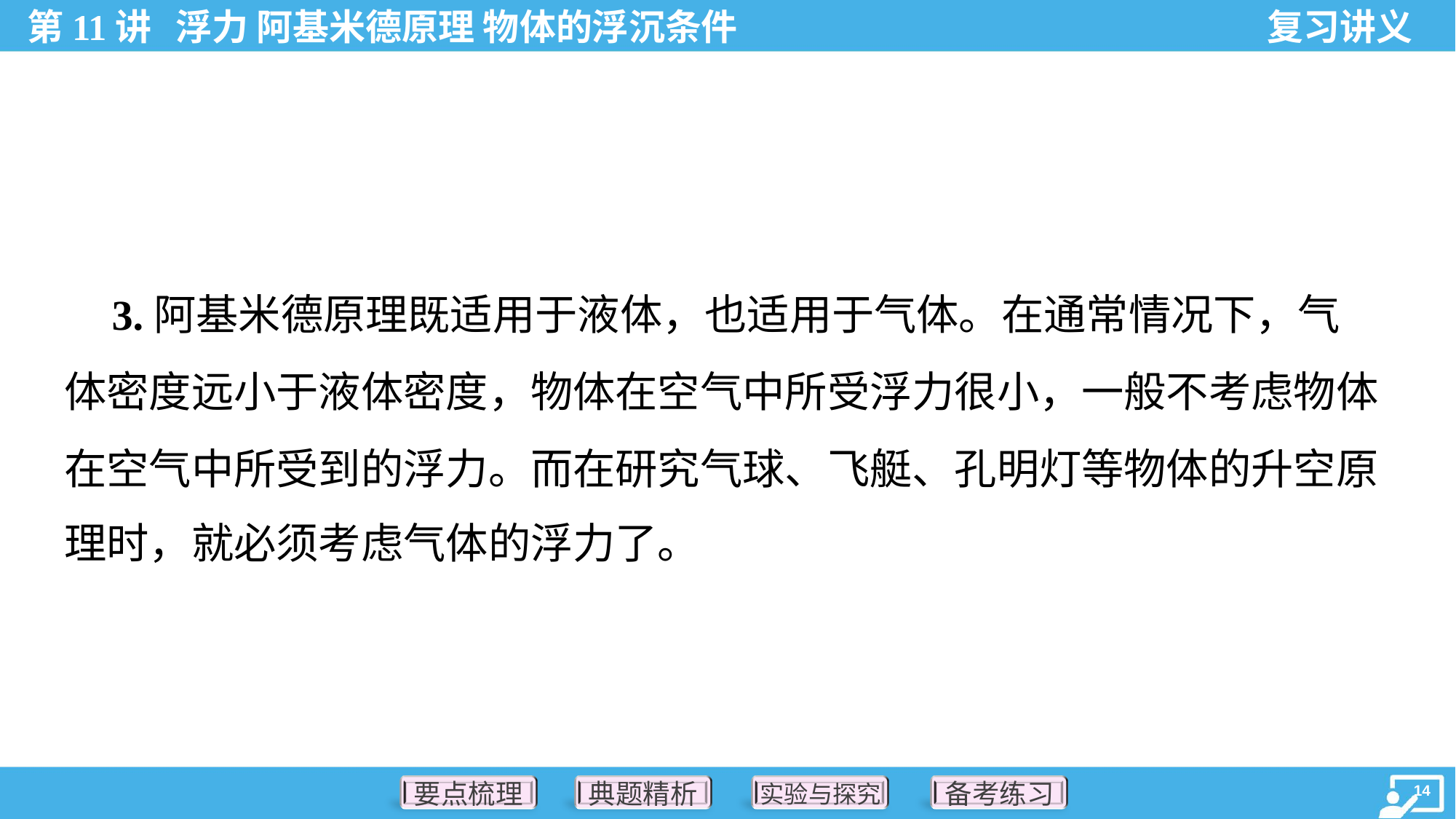

3.阿基米德原理既适用于液体，也适用于气体。在通常情况下，气
体密度远小于液体密度，物体在空气中所受浮力很小，一般不考虑物体
在空气中所受到的浮力。而在研究气球、飞艇、孔明灯等物体的升空原
理时，就必须考虑气体的浮力了。